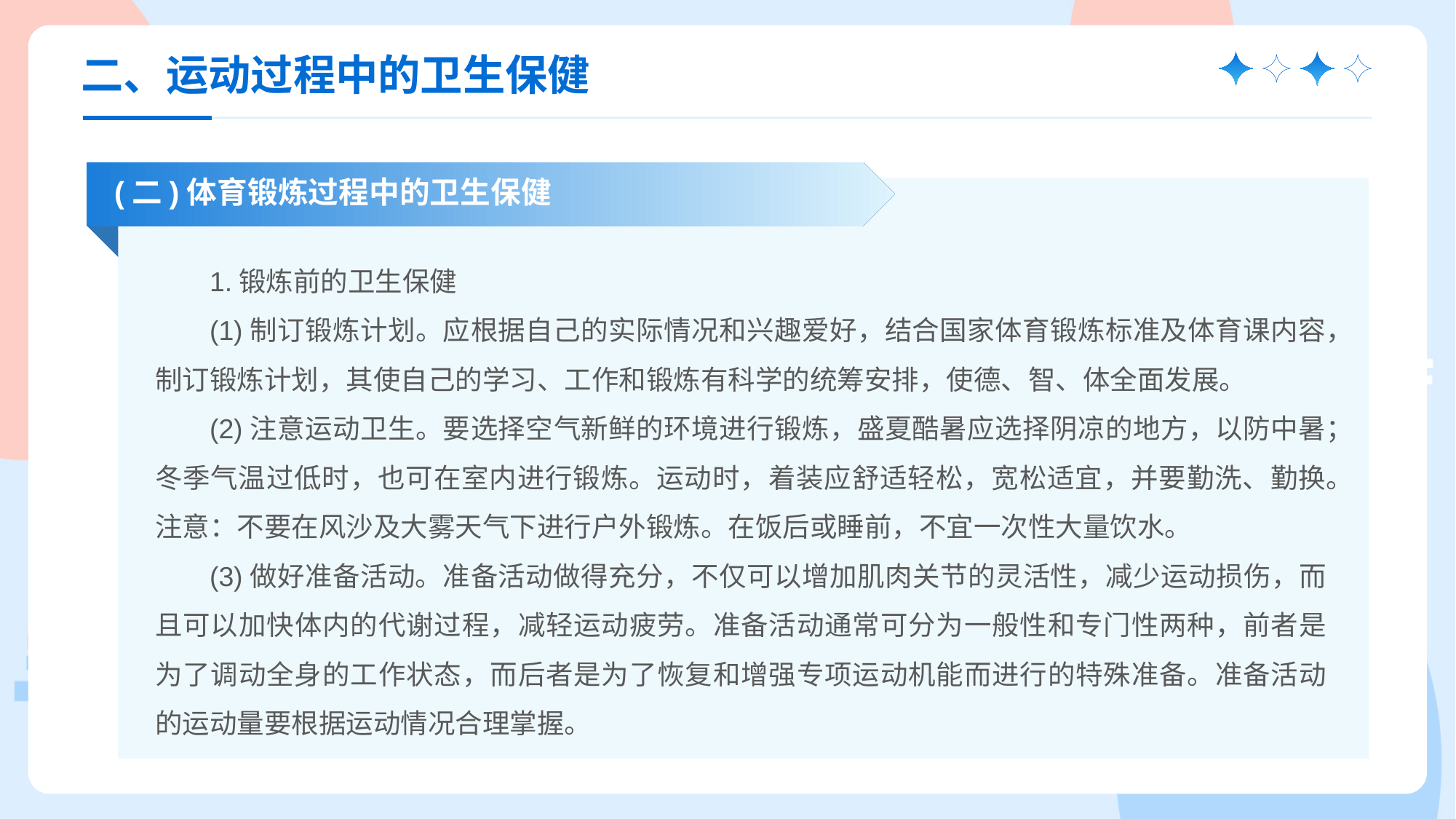

二、运动过程中的卫生保健
(二)体育锻炼过程中的卫生保健

1.锻炼前的卫生保健
(1)制订锻炼计划。应根据自己的实际情况和兴趣爱好，结合国家体育锻炼标准及体育课内容，制订锻炼计划，其使自己的学习、工作和锻炼有科学的统筹安排，使德、智、体全面发展。
(2)注意运动卫生。要选择空气新鲜的环境进行锻炼，盛夏酷暑应选择阴凉的地方，以防中暑；冬季气温过低时，也可在室内进行锻炼。运动时，着装应舒适轻松，宽松适宜，并要勤洗、勤换。注意：不要在风沙及大雾天气下进行户外锻炼。在饭后或睡前，不宜一次性大量饮水。
(3)做好准备活动。准备活动做得充分，不仅可以增加肌肉关节的灵活性，减少运动损伤，而且可以加快体内的代谢过程，减轻运动疲劳。准备活动通常可分为一般性和专门性两种，前者是为了调动全身的工作状态，而后者是为了恢复和增强专项运动机能而进行的特殊准备。准备活动的运动量要根据运动情况合理掌握。